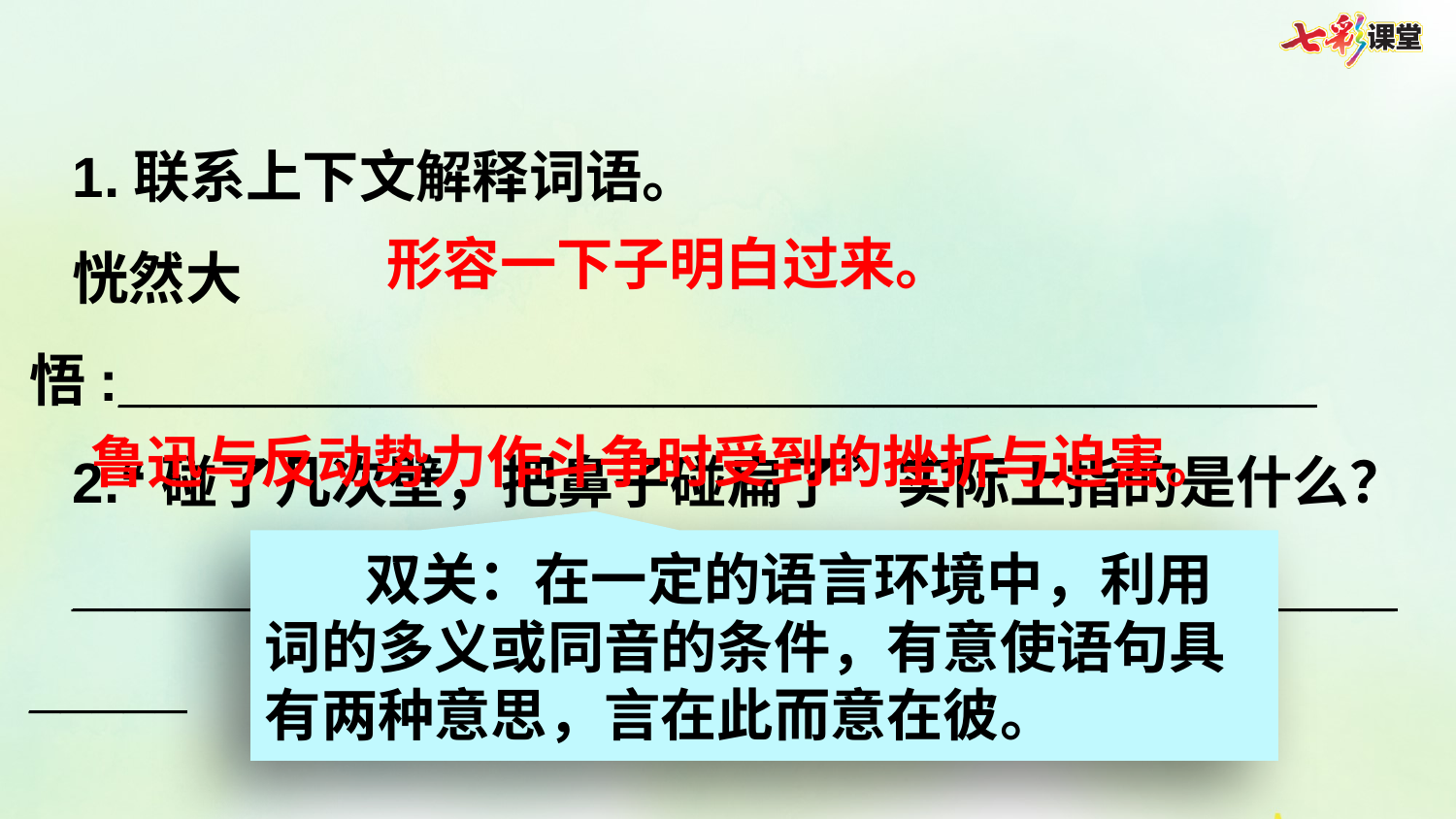

1.联系上下文解释词语。
恍然大悟:______________________________________
2.“碰了几次壁，把鼻子碰扁了”实际上指的是什么？
_______________________________________________

形容一下子明白过来。
鲁迅与反动势力作斗争时受到的挫折与迫害。
双关：在一定的语言环境中，利用词的多义或同音的条件，有意使语句具有两种意思，言在此而意在彼。